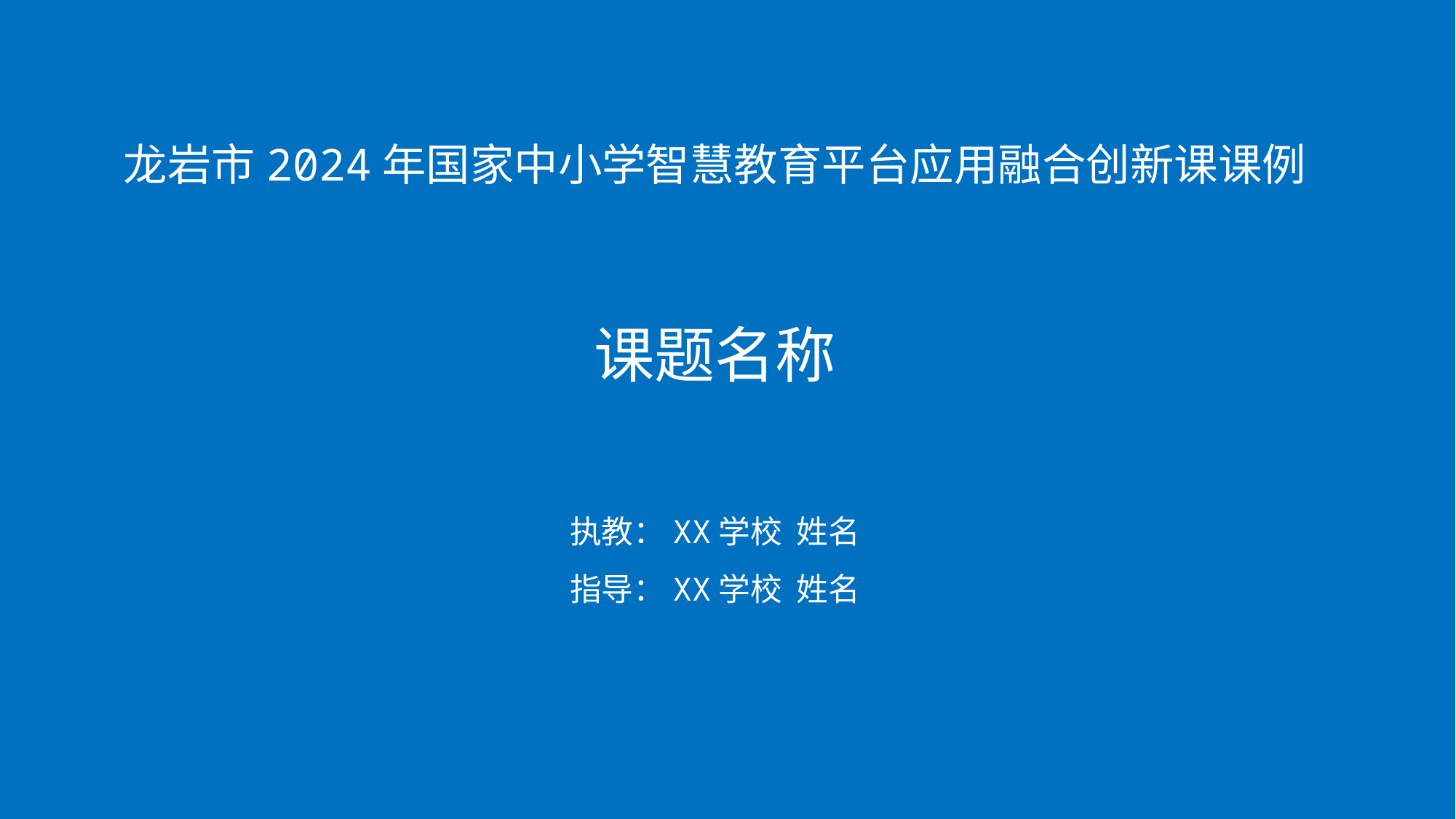

龙岩市2024年国家中小学智慧教育平台应用融合创新课课例
课题名称
执教：XX学校  姓名
指导：XX学校  姓名